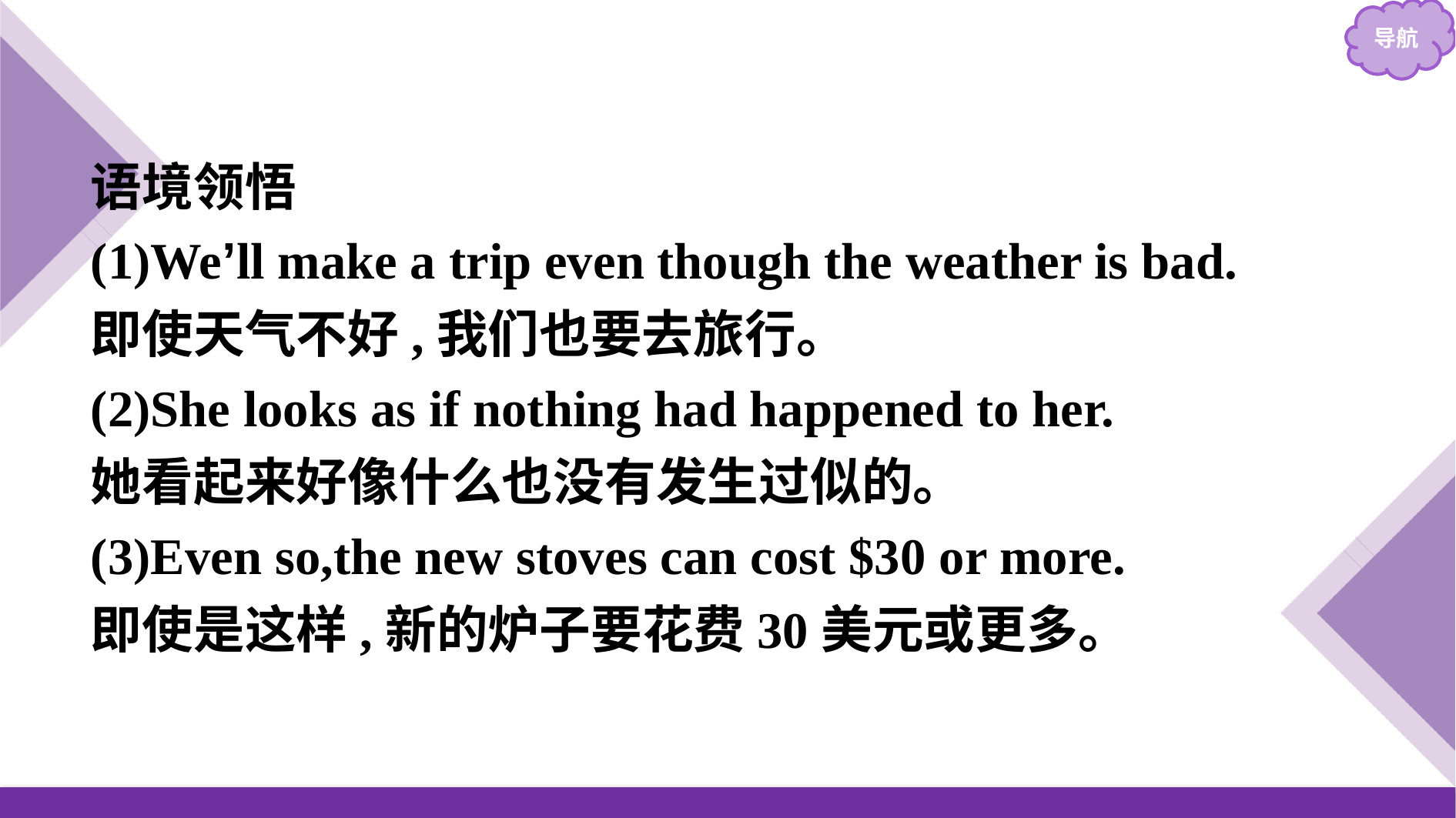

语境领悟
(1)We’ll make a trip even though the weather is bad.
即使天气不好,我们也要去旅行。
(2)She looks as if nothing had happened to her.
她看起来好像什么也没有发生过似的。
(3)Even so,the new stoves can cost $30 or more.
即使是这样,新的炉子要花费30美元或更多。